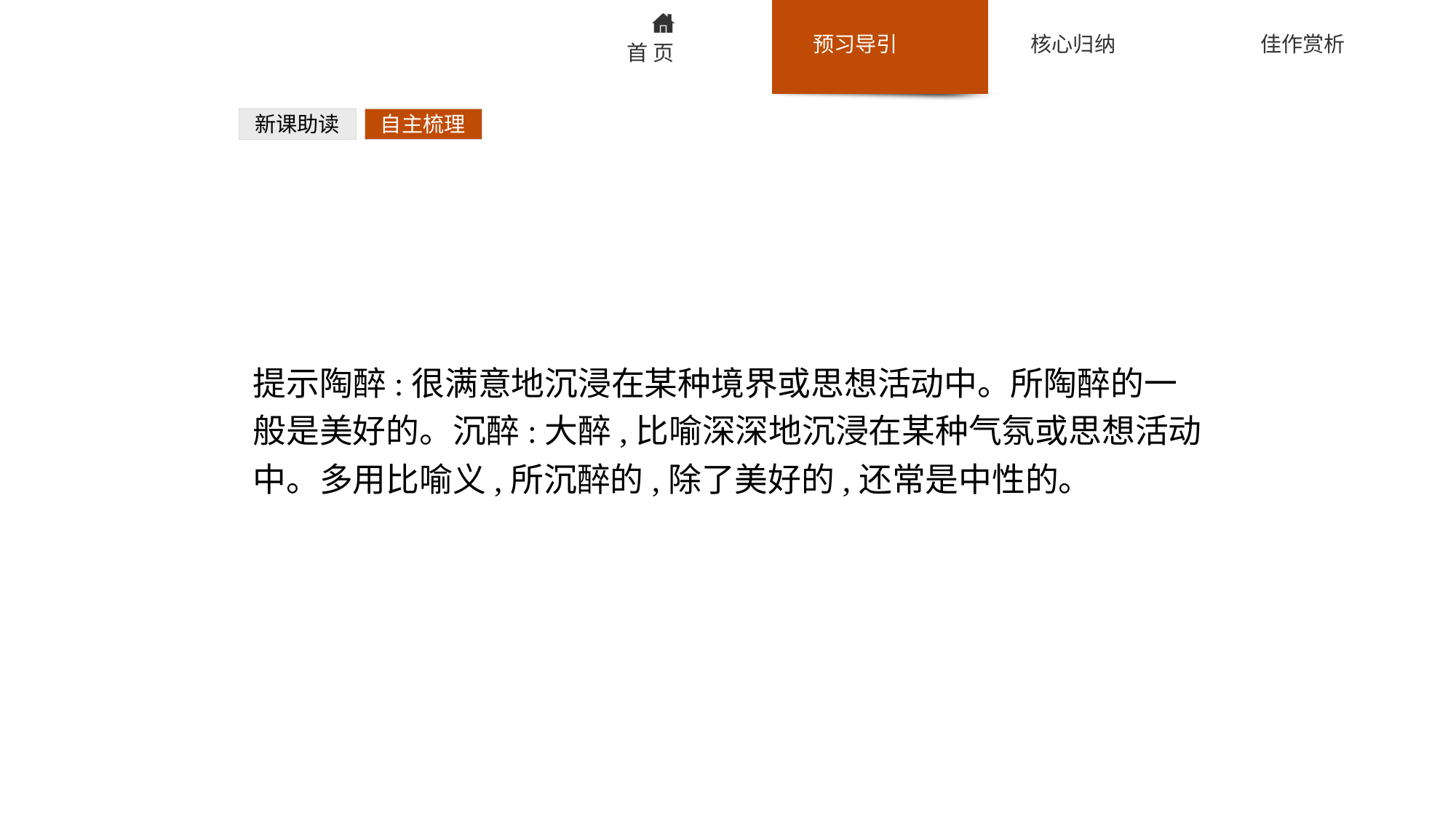

新课助读
自主梳理
提示陶醉:很满意地沉浸在某种境界或思想活动中。所陶醉的一般是美好的。沉醉:大醉,比喻深深地沉浸在某种气氛或思想活动中。多用比喻义,所沉醉的,除了美好的,还常是中性的。